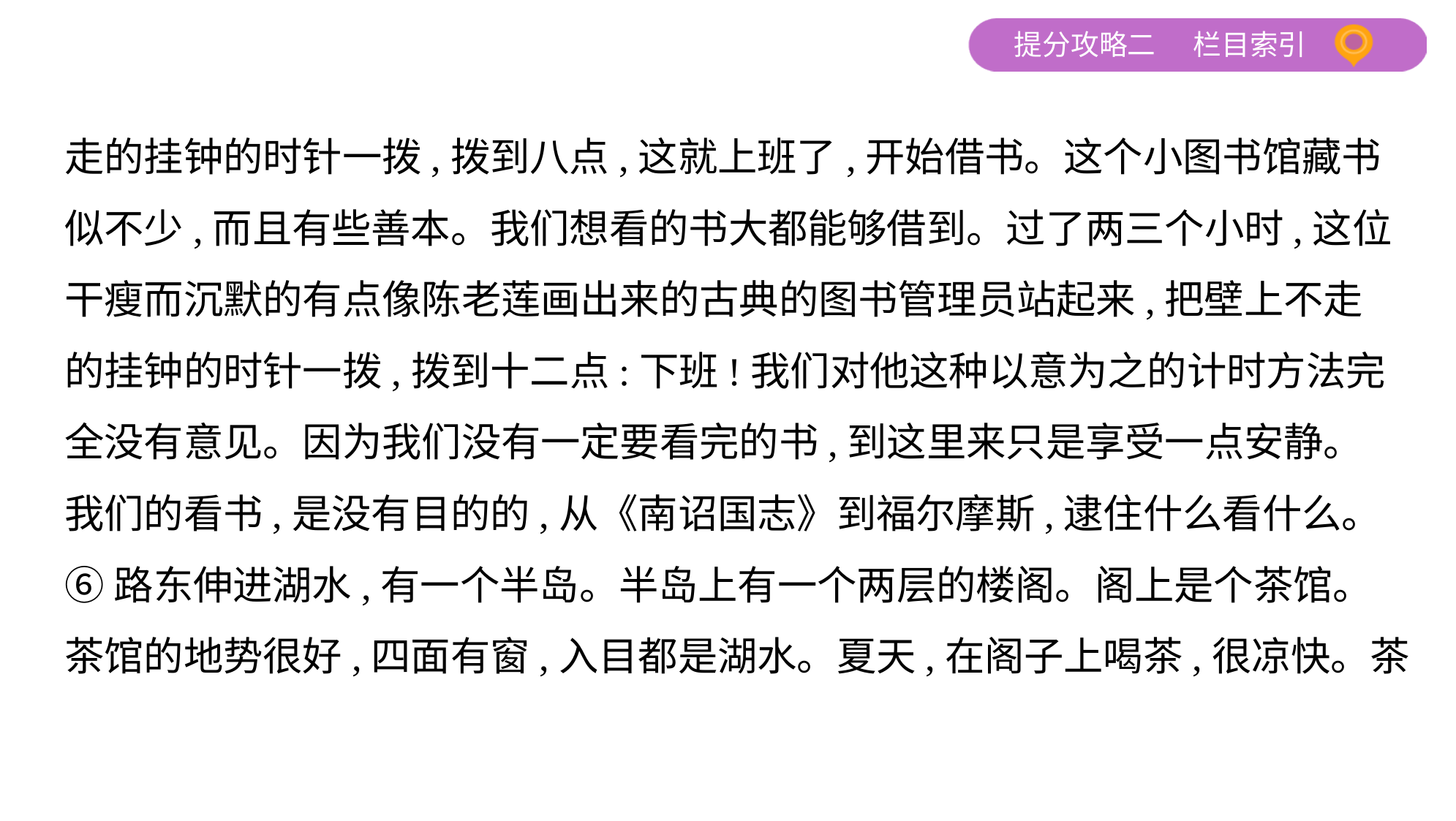

走的挂钟的时针一拨,拨到八点,这就上班了,开始借书。这个小图书馆藏书
似不少,而且有些善本。我们想看的书大都能够借到。过了两三个小时,这位
干瘦而沉默的有点像陈老莲画出来的古典的图书管理员站起来,把壁上不走
的挂钟的时针一拨,拨到十二点:下班!我们对他这种以意为之的计时方法完
全没有意见。因为我们没有一定要看完的书,到这里来只是享受一点安静。
我们的看书,是没有目的的,从《南诏国志》到福尔摩斯,逮住什么看什么。
⑥路东伸进湖水,有一个半岛。半岛上有一个两层的楼阁。阁上是个茶馆。
茶馆的地势很好,四面有窗,入目都是湖水。夏天,在阁子上喝茶,很凉快。茶